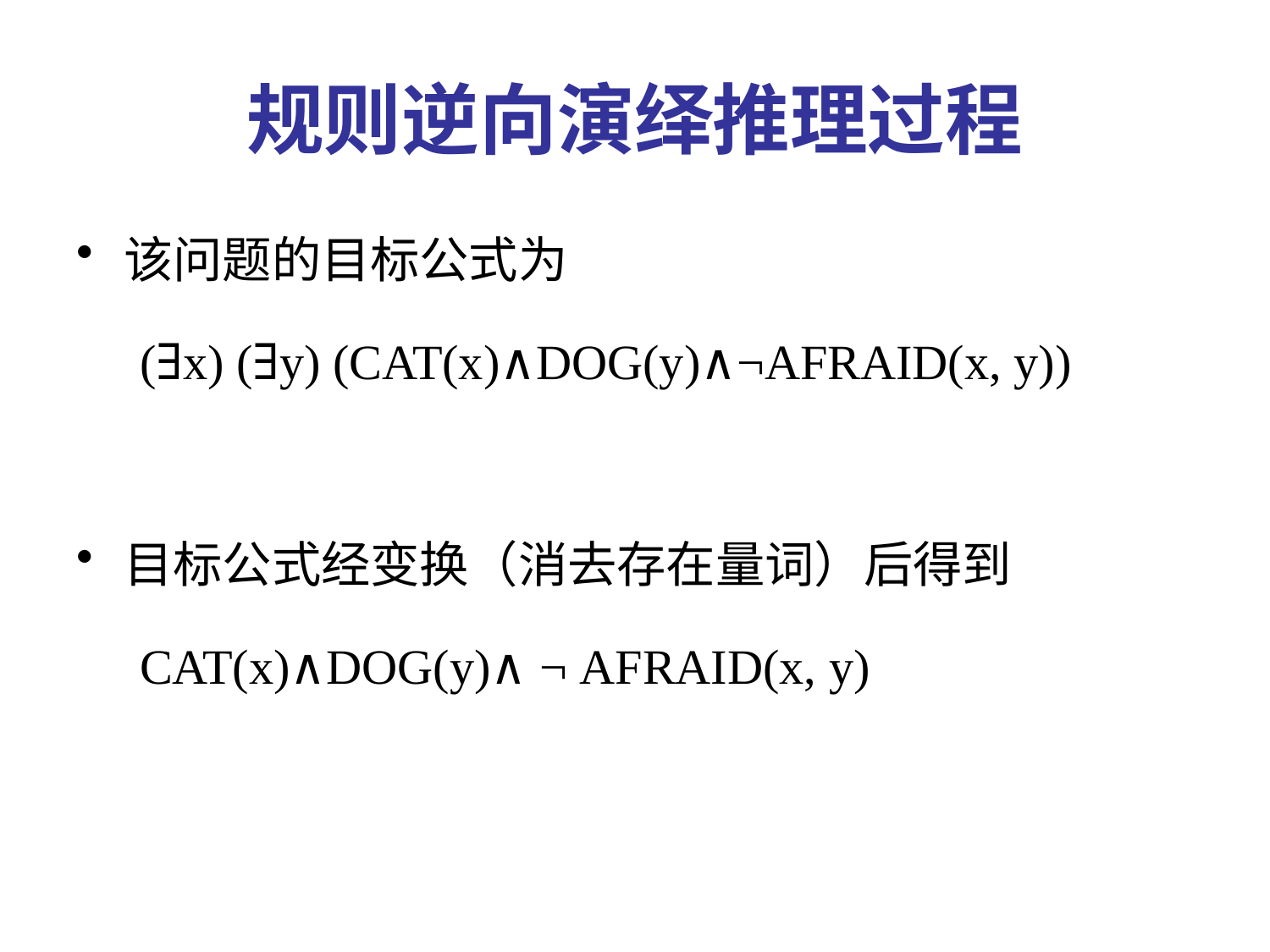

# 规则逆向演绎推理过程
该问题的目标公式为
(∃x) (∃y) (CAT(x)∧DOG(y)∧¬AFRAID(x, y))

目标公式经变换（消去存在量词）后得到
CAT(x)∧DOG(y)∧ ¬ AFRAID(x, y)